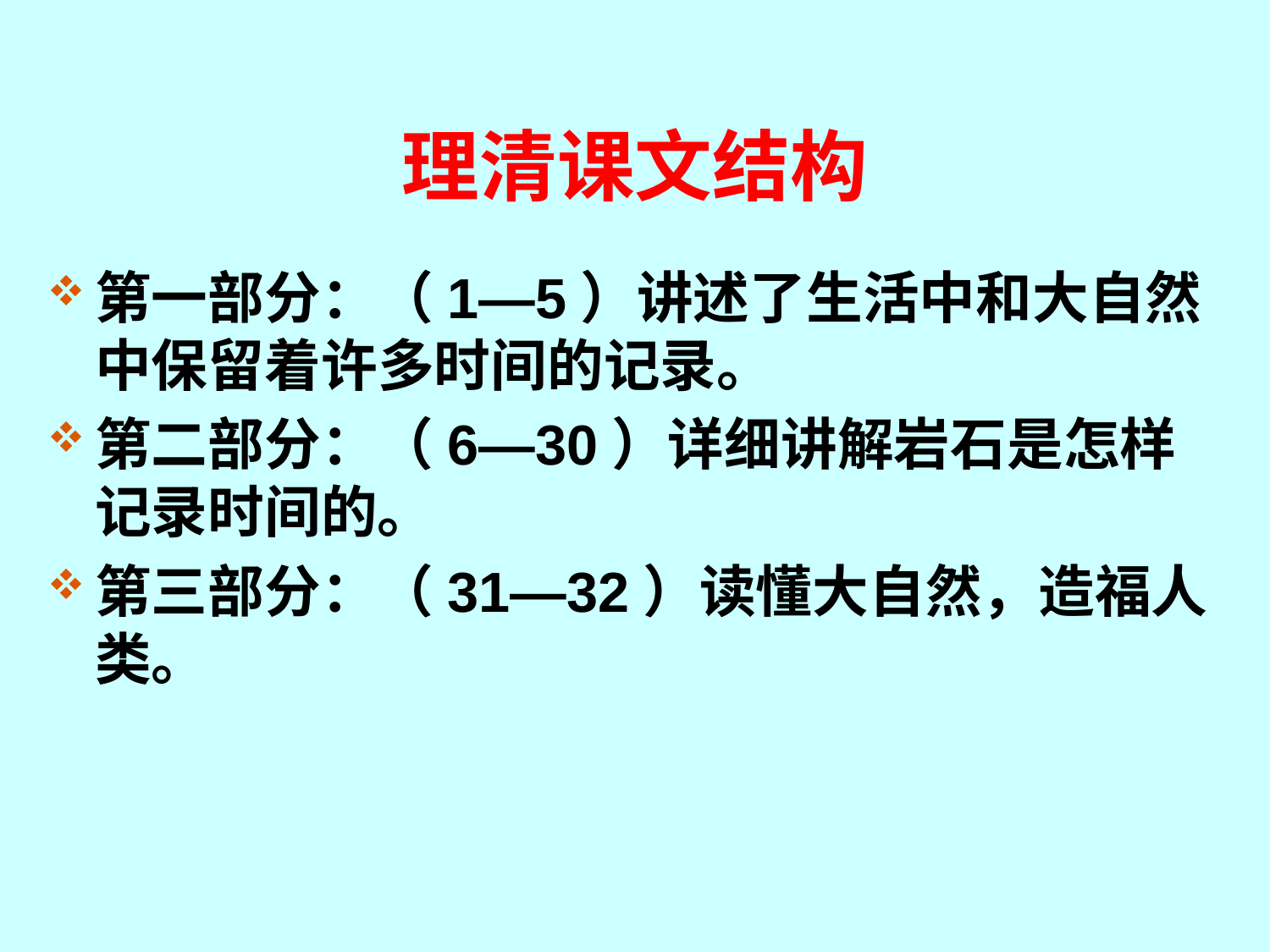

# 理清课文结构
第一部分：（1—5）讲述了生活中和大自然中保留着许多时间的记录。
第二部分：（6—30）详细讲解岩石是怎样记录时间的。
第三部分：（31—32）读懂大自然，造福人类。